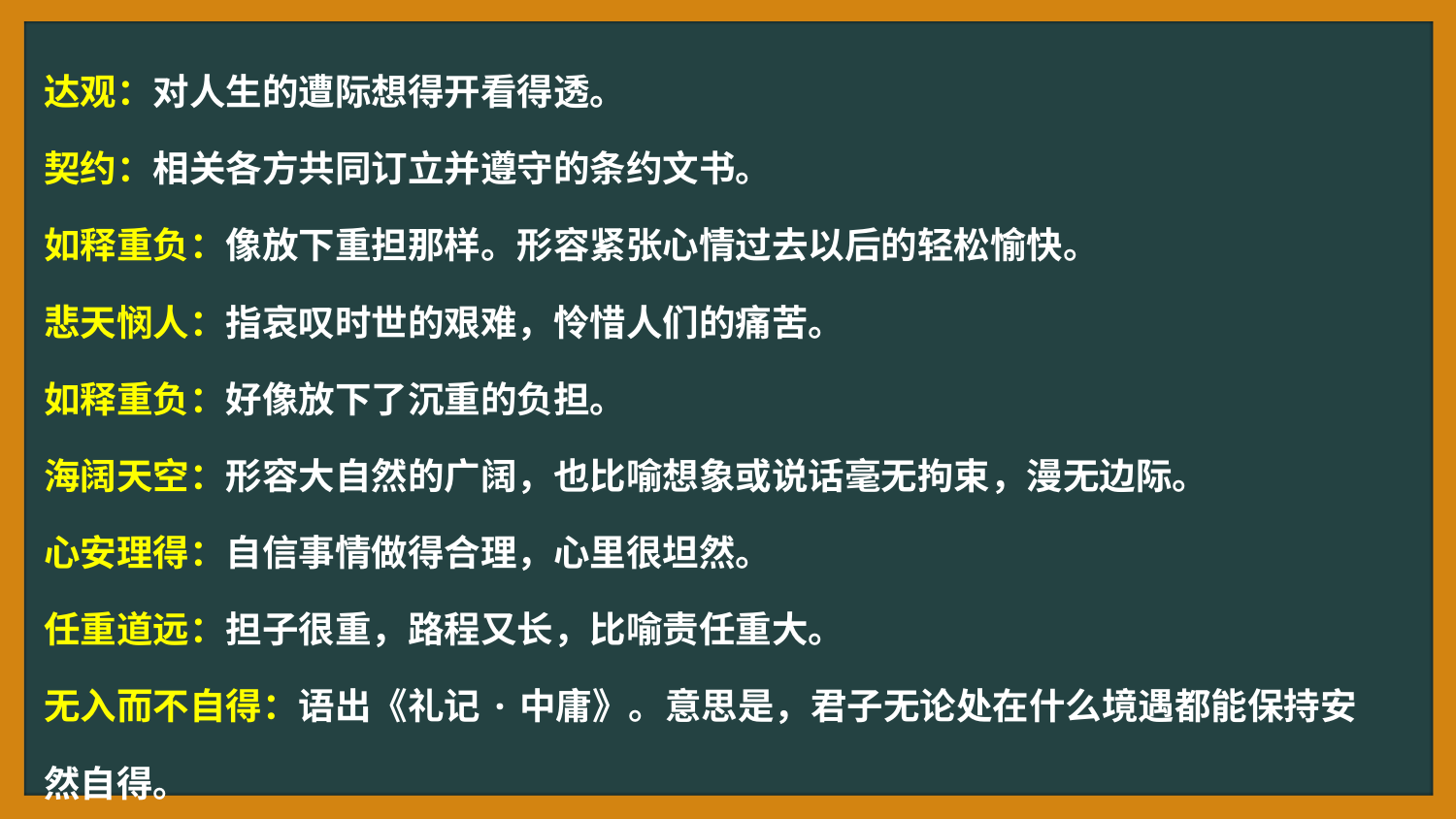

达观：对人生的遭际想得开看得透。
契约：相关各方共同订立并遵守的条约文书。
如释重负：像放下重担那样。形容紧张心情过去以后的轻松愉快。
悲天悯人：指哀叹时世的艰难，怜惜人们的痛苦。
如释重负：好像放下了沉重的负担。
海阔天空：形容大自然的广阔，也比喻想象或说话毫无拘束，漫无边际。
心安理得：自信事情做得合理，心里很坦然。
任重道远：担子很重，路程又长，比喻责任重大。
无入而不自得：语出《礼记·中庸》。意思是，君子无论处在什么境遇都能保持安然自得。